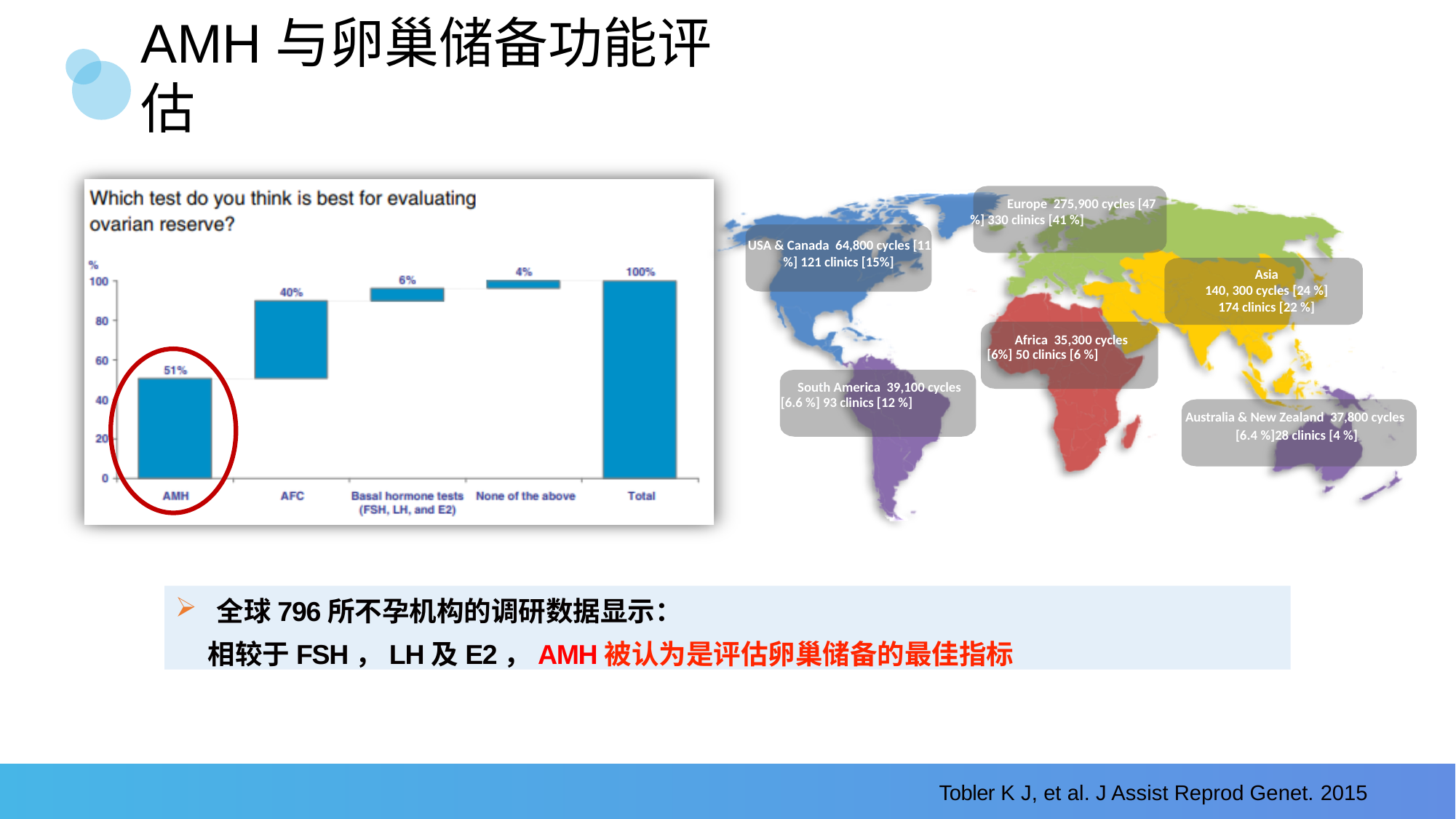

# AMH与卵巢储备功能评估

Europe  275,900 cycles [47
%] 330 clinics [41 %]

USA & Canada  64,800 cycles [11
%] 121 clinics [15%]

Asia
140, 300 cycles [24 %]
174 clinics [22 %]

Africa  35,300 cycles [6%] 50 clinics [6 %]

South America  39,100 cycles [6.6 %] 93 clinics [12 %]

Australia & New Zealand  37,800 cycles
 [6.4 %]28 clinics [4 %]
全球796所不孕机构的调研数据显示：
相较于FSH，LH及E2，AMH被认为是评估卵巢储备的最佳指标
Tobler K J, et al. J Assist Reprod Genet. 2015